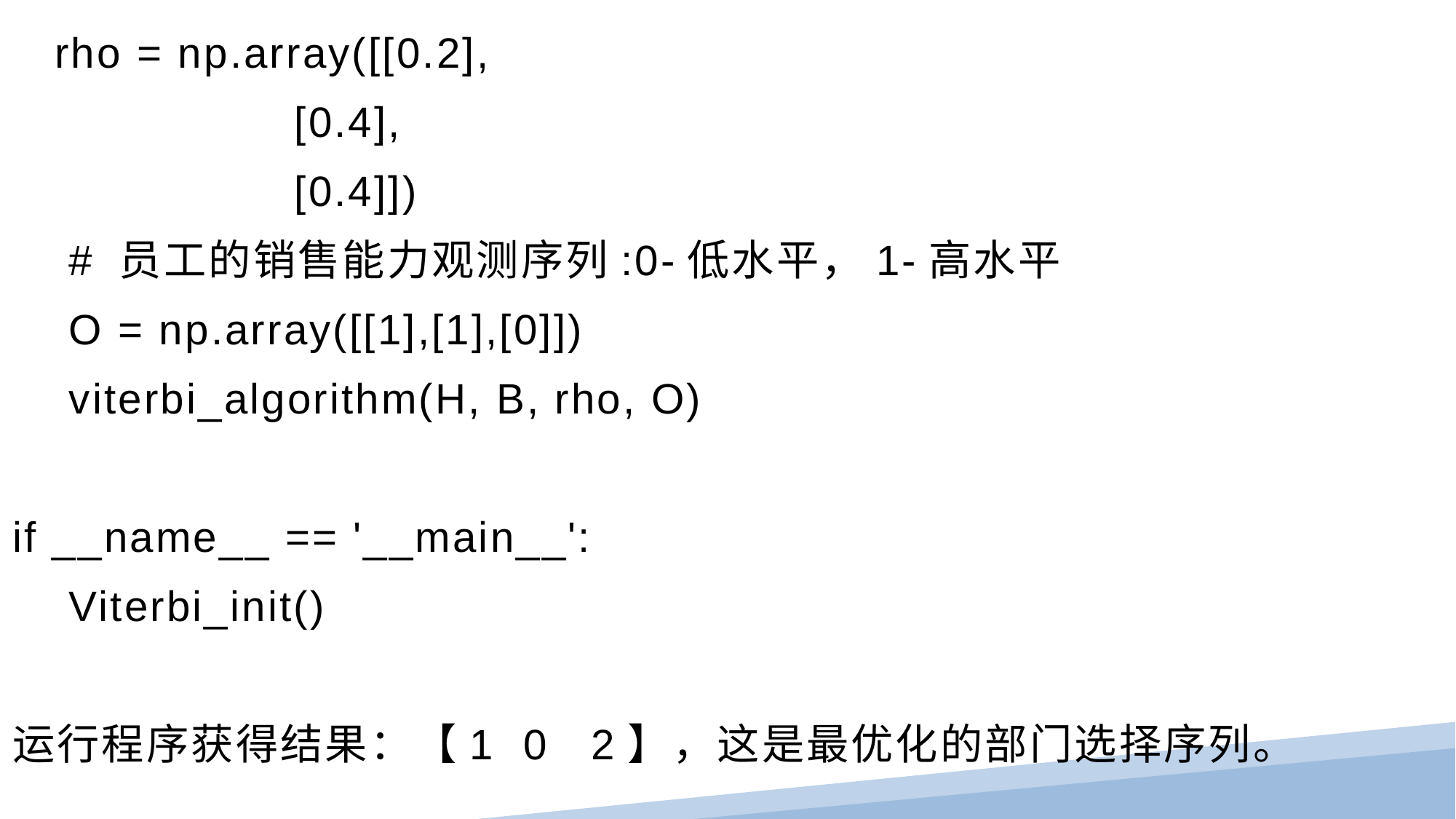

rho = np.array([[0.2],
                    [0.4],
                    [0.4]])
    # 员工的销售能力观测序列:0-低水平，1-高水平
    O = np.array([[1],[1],[0]])
    viterbi_algorithm(H, B, rho, O)

if __name__ == '__main__':
    Viterbi_init()

运行程序获得结果：【1  0   2】，这是最优化的部门选择序列。

15